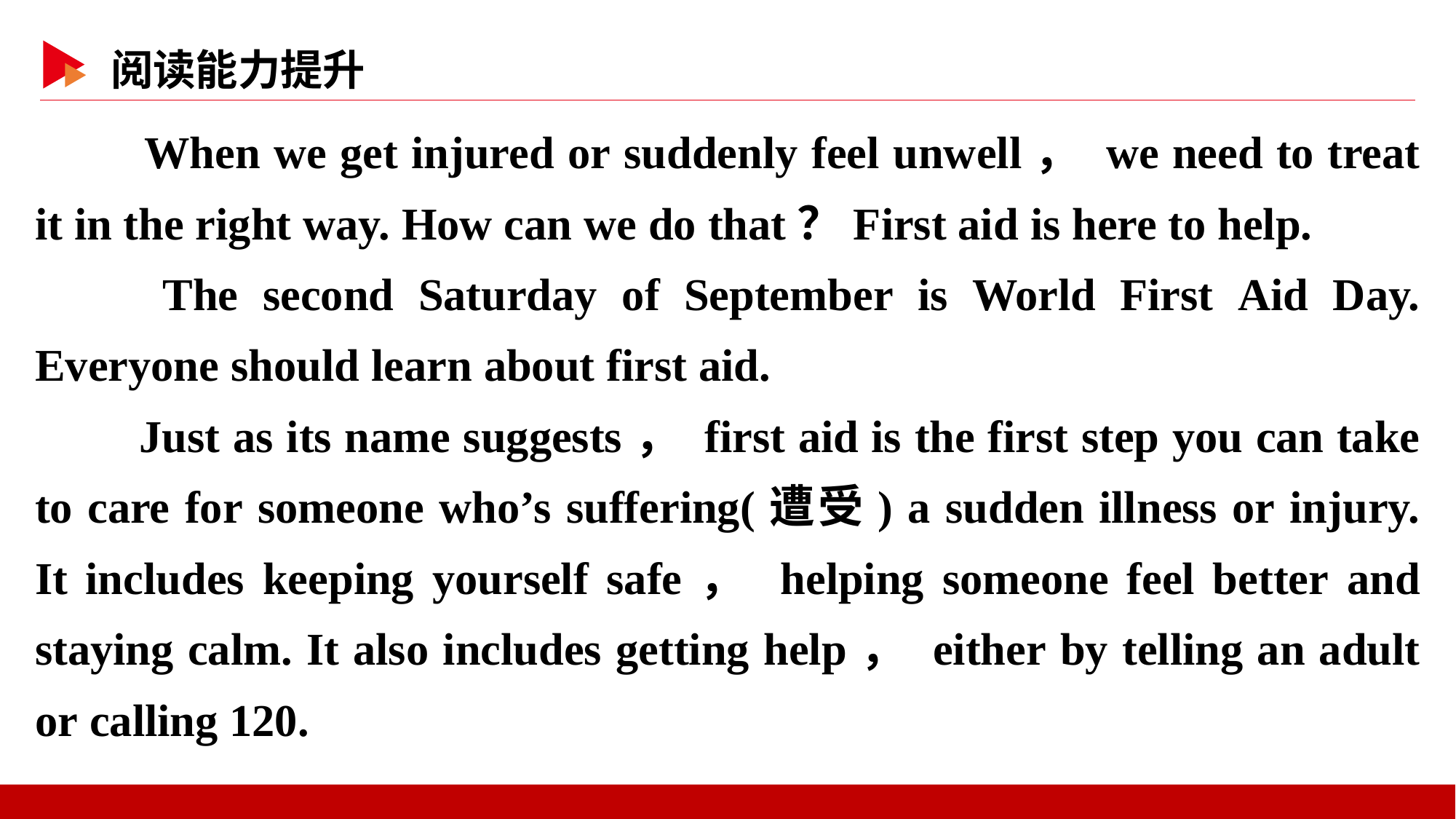

When we get injured or suddenly feel unwell， we need to treat it in the right way. How can we do that？First aid is here to help.
　　The second Saturday of September is World First Aid Day. Everyone should learn about first aid.
　　Just as its name suggests， first aid is the first step you can take to care for someone who’s suffering(遭受) a sudden illness or injury. It includes keeping yourself safe， helping someone feel better and staying calm. It also includes getting help， either by telling an adult or calling 120.